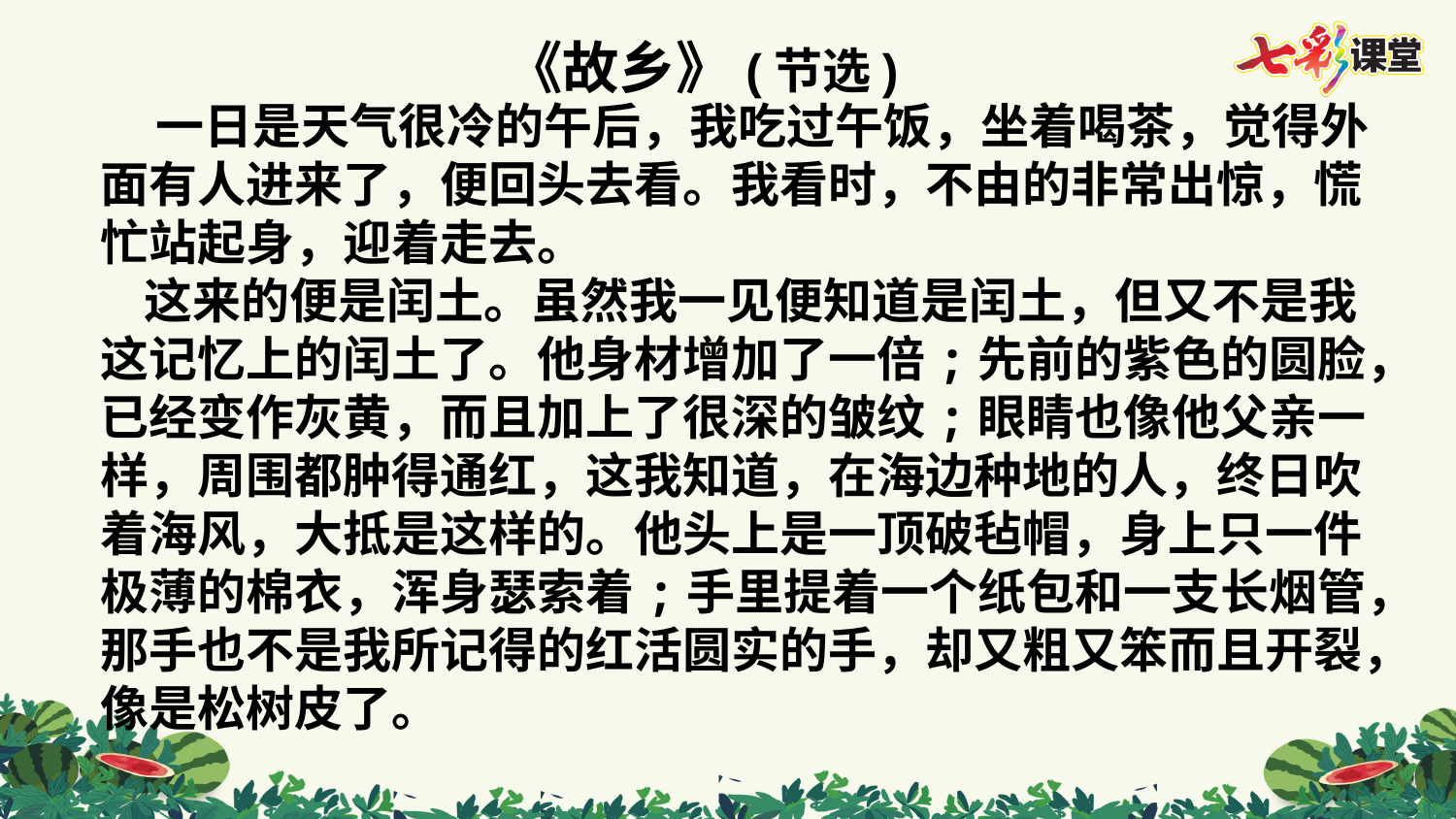

《故乡》(节选)
    一日是天气很冷的午后，我吃过午饭，坐着喝茶，觉得外面有人进来了，便回头去看。我看时，不由的非常出惊，慌忙站起身，迎着走去。
    这来的便是闰土。虽然我一见便知道是闰土，但又不是我这记忆上的闰土了。他身材增加了一倍;先前的紫色的圆脸，已经变作灰黄，而且加上了很深的皱纹;眼睛也像他父亲一样，周围都肿得通红，这我知道，在海边种地的人，终日吹着海风，大抵是这样的。他头上是一顶破毡帽，身上只一件极薄的棉衣，浑身瑟索着;手里提着一个纸包和一支长烟管，那手也不是我所记得的红活圆实的手，却又粗又笨而且开裂，像是松树皮了。